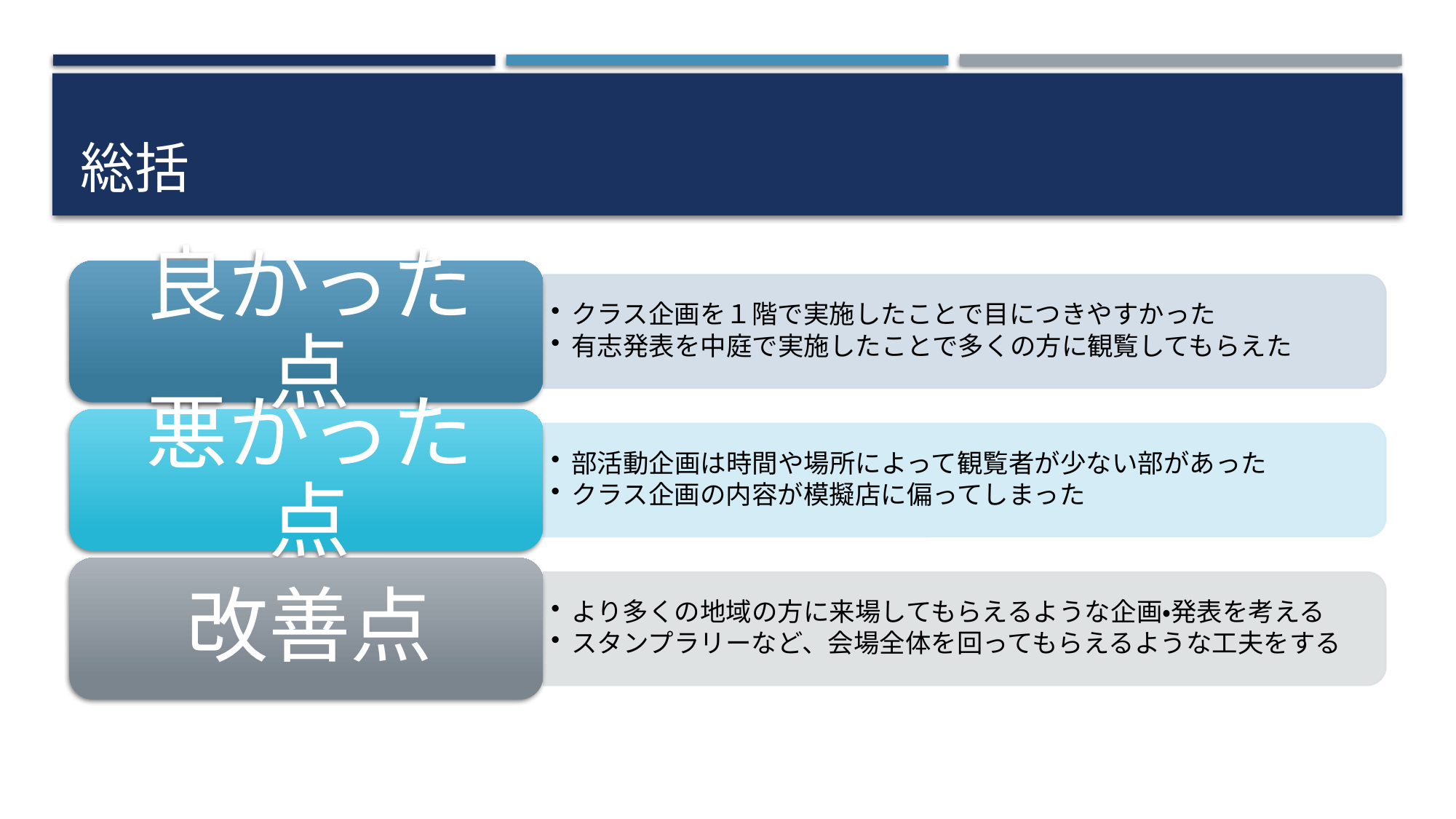

# 総括
クラス企画を１階で実施したことで目につきやすかった
有志発表を中庭で実施したことで多くの方に観覧してもらえた
良かった点
部活動企画は時間や場所によって観覧者が少ない部があった
クラス企画の内容が模擬店に偏ってしまった
悪かった点
より多くの地域の方に来場してもらえるような企画・発表を考える
スタンプラリーなど、会場全体を回ってもらえるような工夫をする
改善点